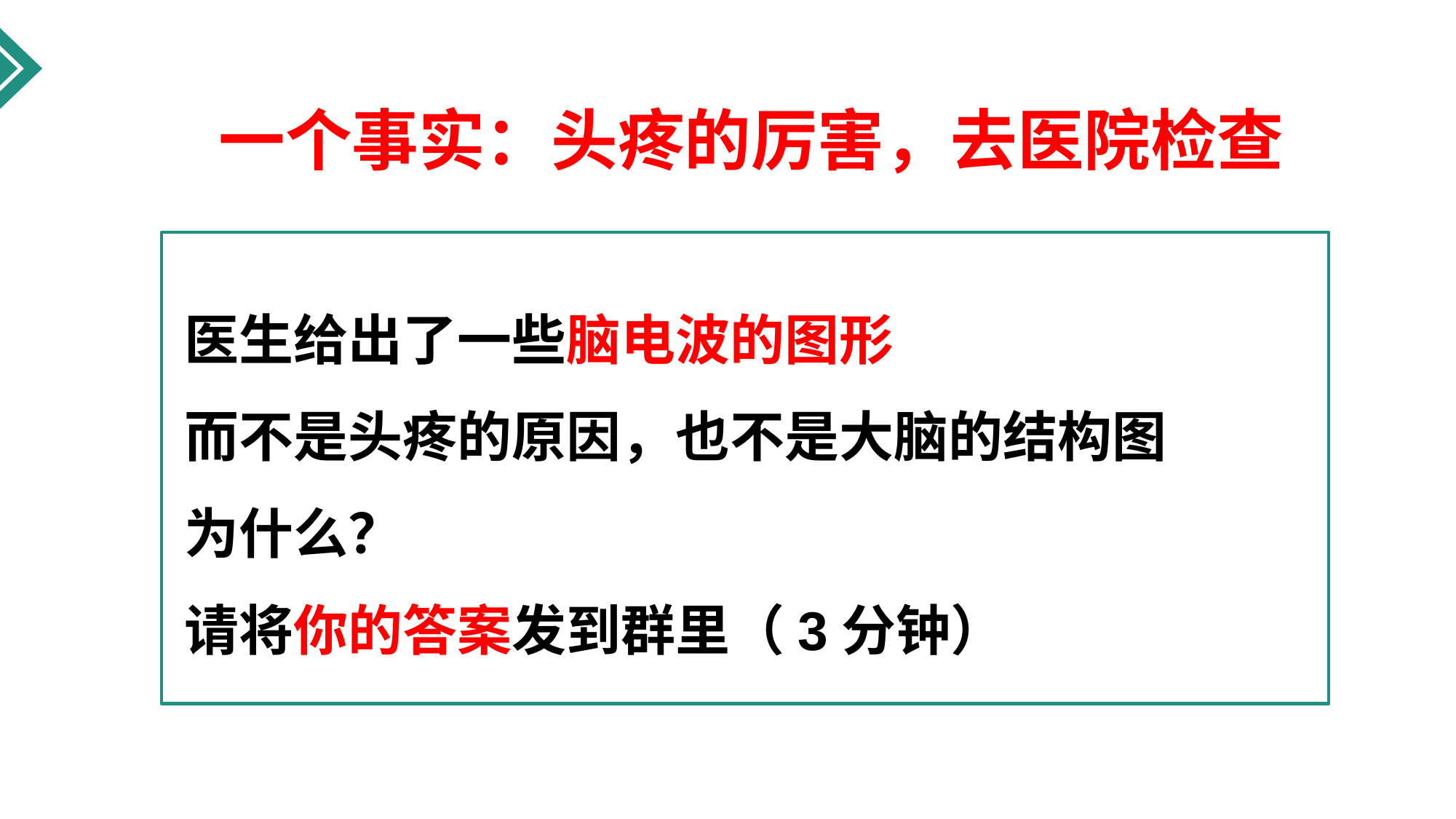

一个事实：头疼的厉害，去医院检查
医生给出了一些脑电波的图形
而不是头疼的原因，也不是大脑的结构图
为什么？
请将你的答案发到群里（3分钟）